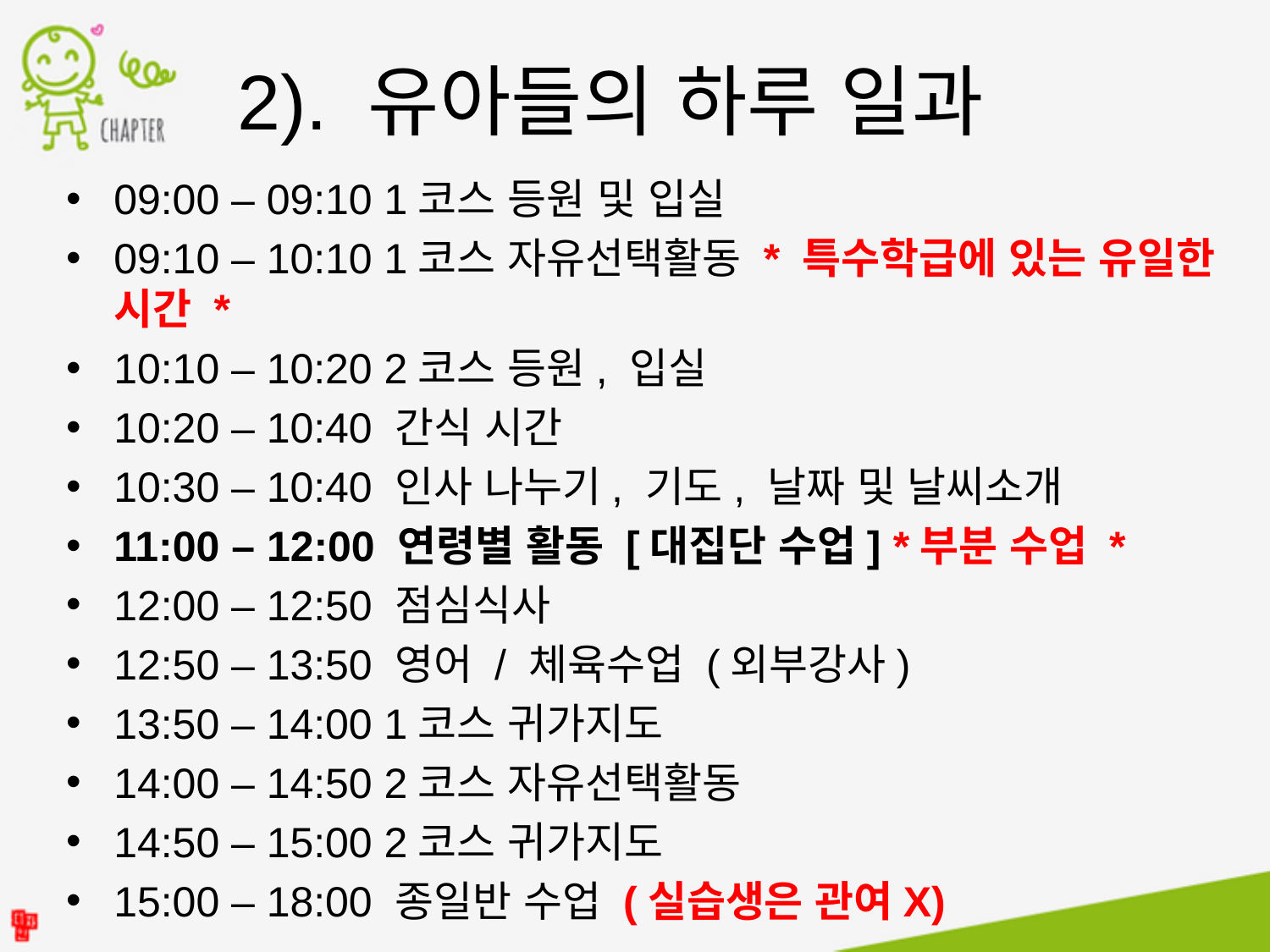

2). 유아들의 하루 일과
09:00 – 09:10 1코스 등원 및 입실
09:10 – 10:10 1코스 자유선택활동 * 특수학급에 있는 유일한 시간 *
10:10 – 10:20 2코스 등원, 입실
10:20 – 10:40 간식 시간
10:30 – 10:40 인사 나누기, 기도, 날짜 및 날씨소개
11:00 – 12:00 연령별 활동 [대집단 수업] *부분 수업 *
12:00 – 12:50 점심식사
12:50 – 13:50 영어 / 체육수업 (외부강사)
13:50 – 14:00 1코스 귀가지도
14:00 – 14:50 2코스 자유선택활동
14:50 – 15:00 2코스 귀가지도
15:00 – 18:00 종일반 수업 (실습생은 관여X)